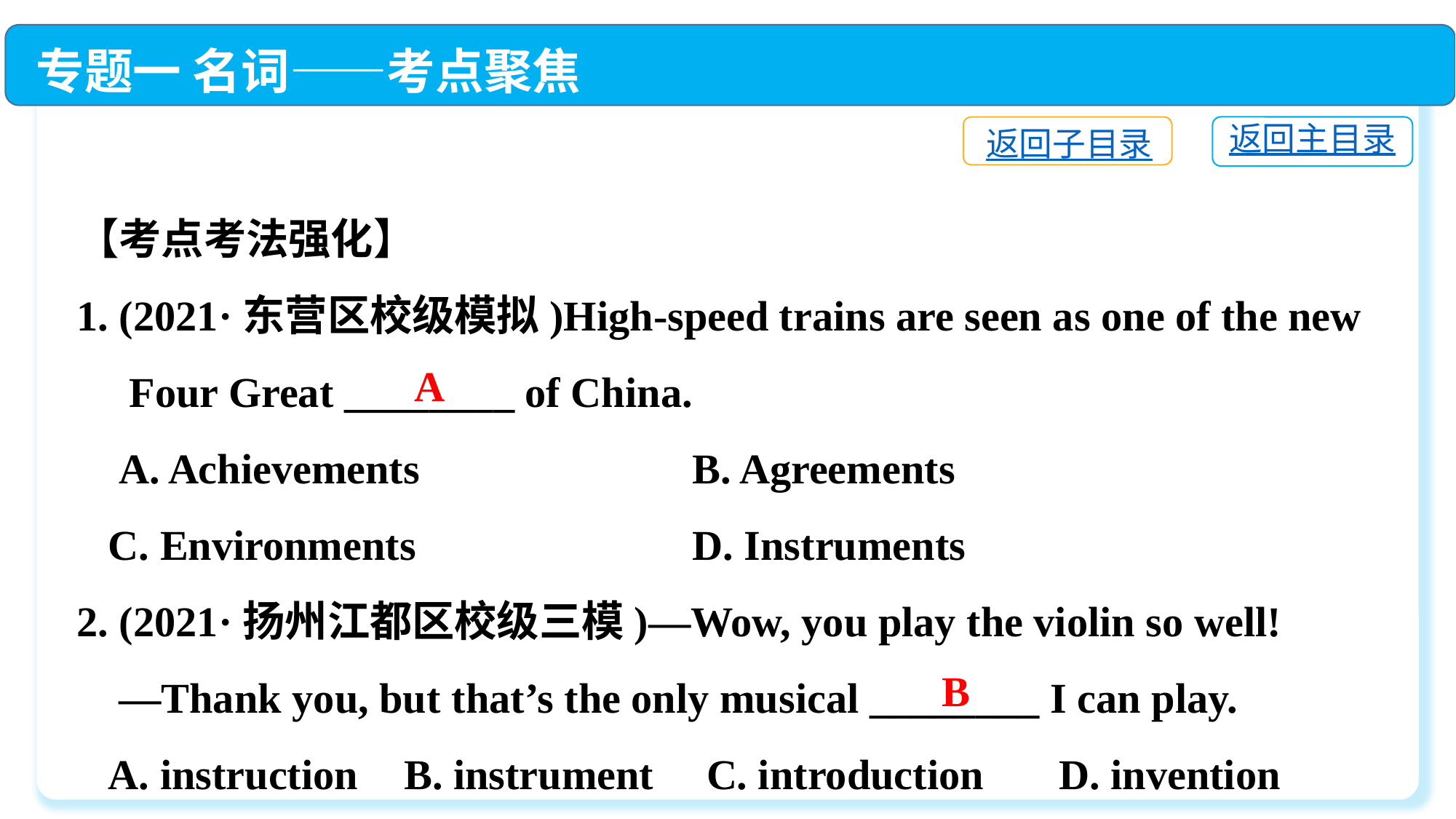

专题一 名词——考点聚焦

返回主目录

返回子目录
【考点考法强化】
1. (2021·东营区校级模拟)High-speed trains are seen as one of the new
     Four Great ________ of China.
    A. Achievements	                 B. Agreements
   C. Environments	                 D. Instruments
2. (2021·扬州江都区校级三模)—Wow, you play the violin so well!
    —Thank you, but that’s the only musical ________ I can play.
   A. instruction	B. instrument     C. introduction	D. invention

A
B